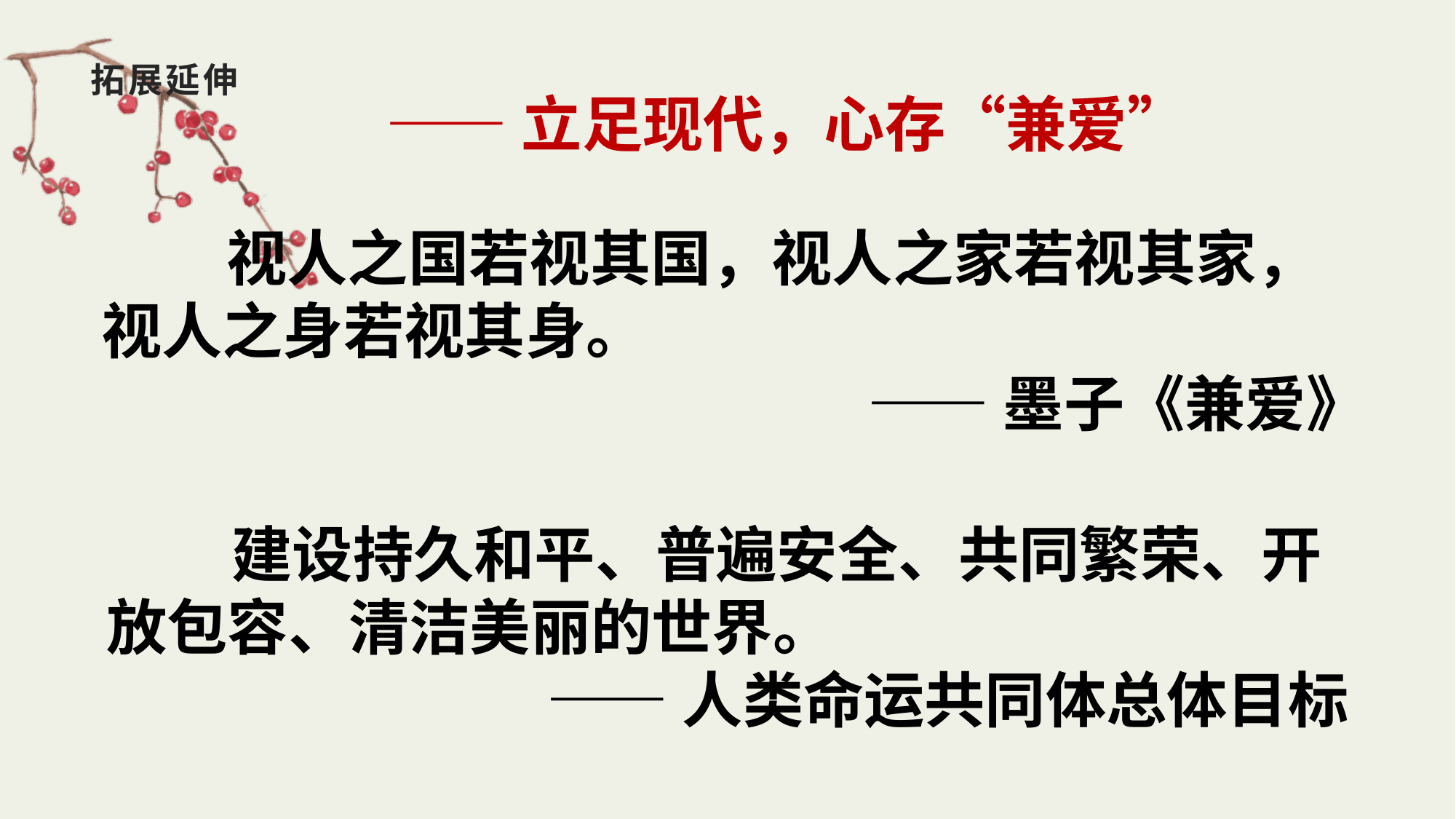

# 拓展延伸
——立足现代，心存“兼爱”
        视人之国若视其国，视人之家若视其家，视人之身若视其身。
——墨子《兼爱》
        建设持久和平、普遍安全、共同繁荣、开放包容、清洁美丽的世界。
——人类命运共同体总体目标